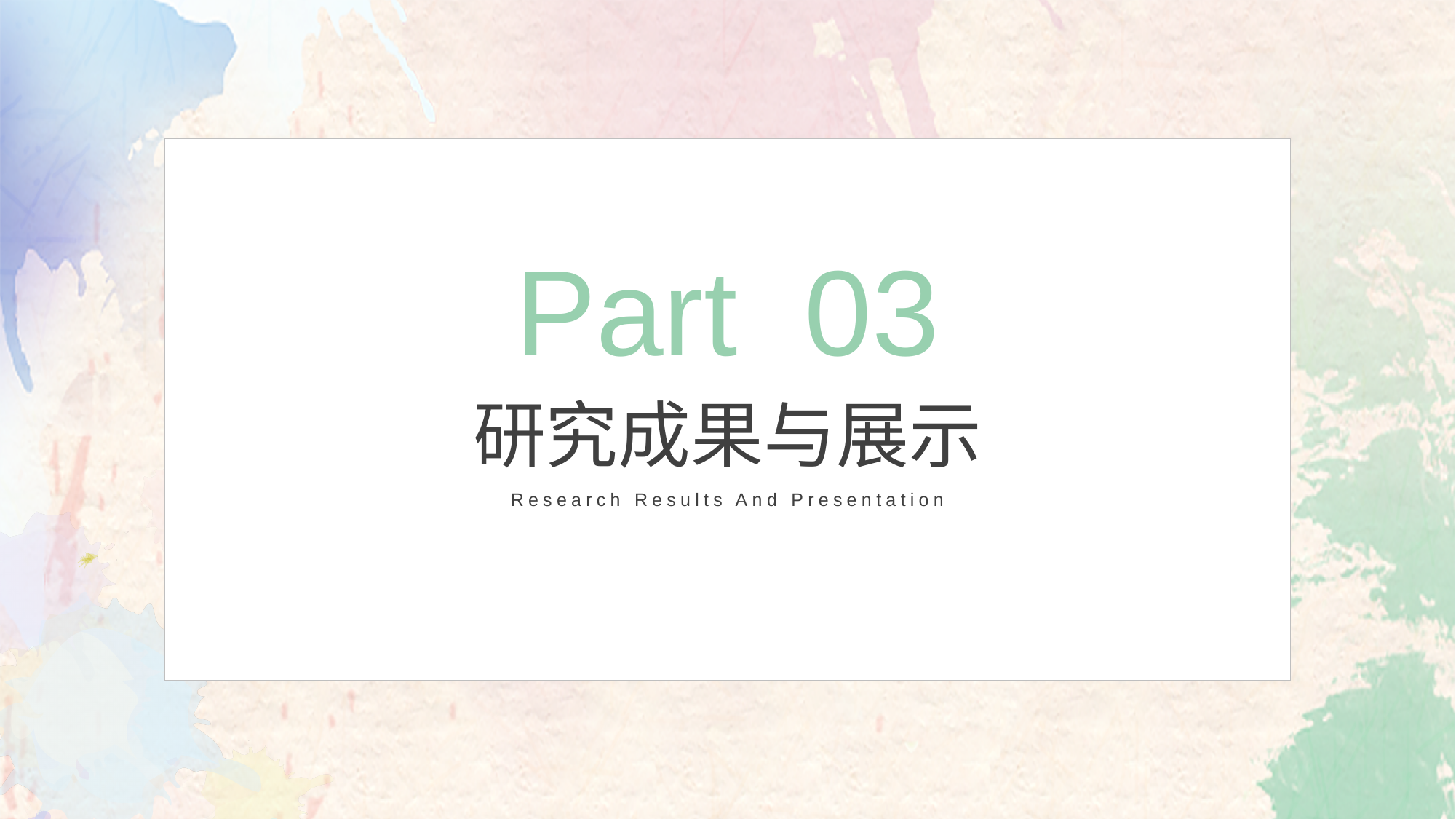

Part  03
研究成果与展示
Research Results And Presentation